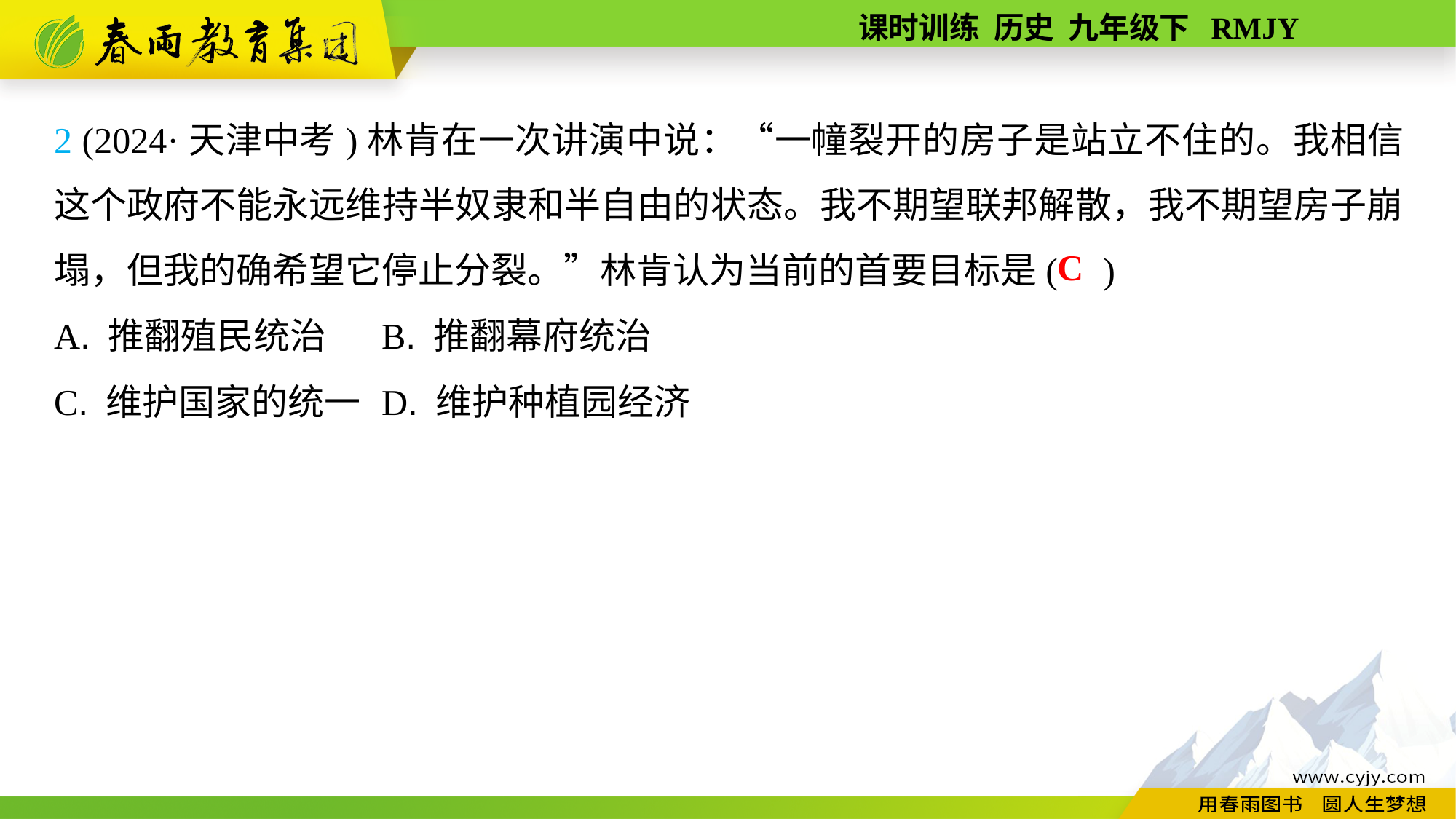

2 (2024·天津中考)林肯在一次讲演中说：“一幢裂开的房子是站立不住的。我相信这个政府不能永远维持半奴隶和半自由的状态。我不期望联邦解散，我不期望房子崩塌，但我的确希望它停止分裂。”林肯认为当前的首要目标是(     )
A. 推翻殖民统治	B. 推翻幕府统治
C. 维护国家的统一	D. 维护种植园经济
C